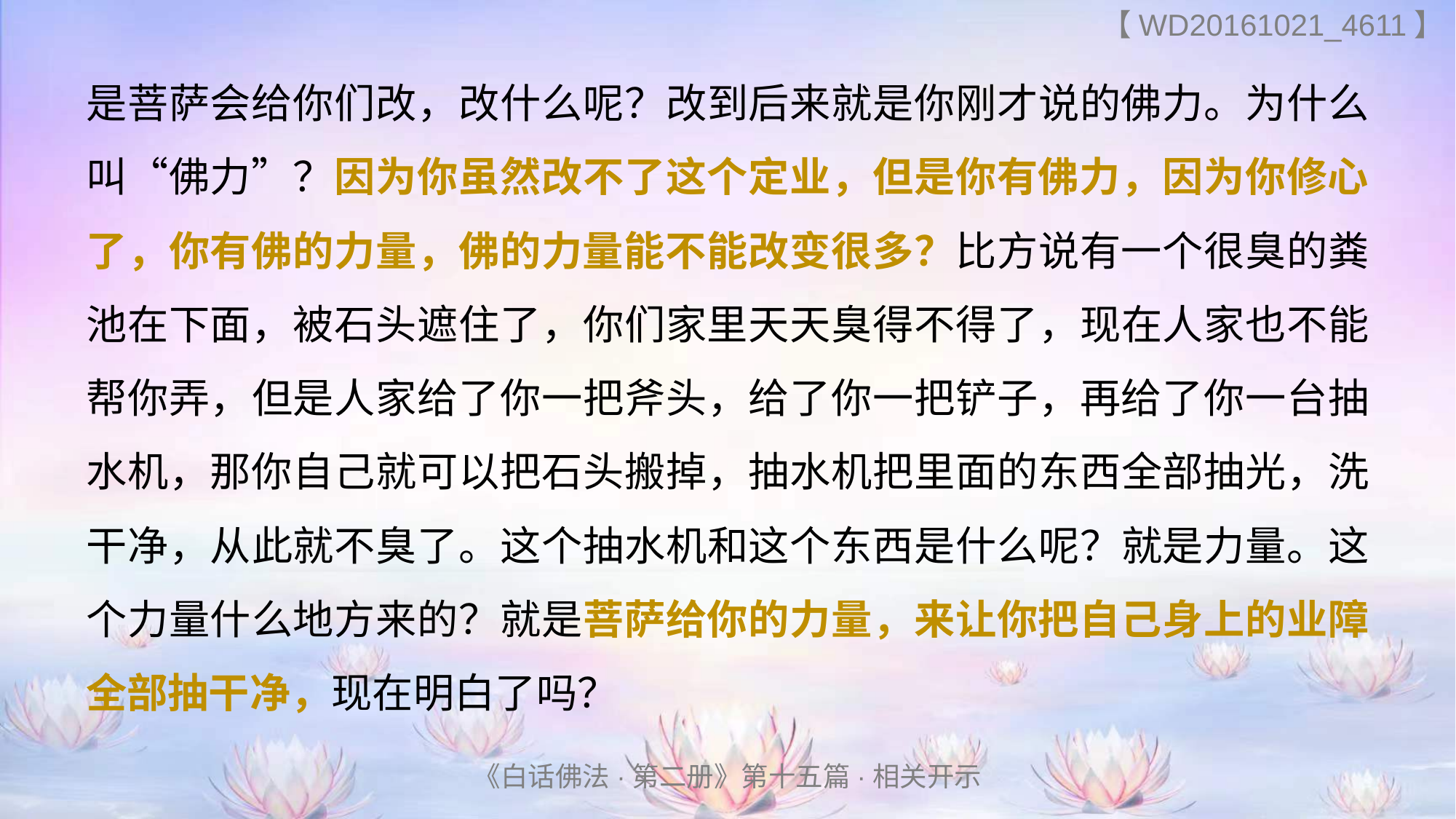

【WD20161021_4611】
是菩萨会给你们改，改什么呢？改到后来就是你刚才说的佛力。为什么叫“佛力”？因为你虽然改不了这个定业，但是你有佛力，因为你修心了，你有佛的力量，佛的力量能不能改变很多？比方说有一个很臭的粪池在下面，被石头遮住了，你们家里天天臭得不得了，现在人家也不能帮你弄，但是人家给了你一把斧头，给了你一把铲子，再给了你一台抽水机，那你自己就可以把石头搬掉，抽水机把里面的东西全部抽光，洗干净，从此就不臭了。这个抽水机和这个东西是什么呢？就是力量。这个力量什么地方来的？就是菩萨给你的力量，来让你把自己身上的业障全部抽干净，现在明白了吗？

《白话佛法·第二册》第十五篇·相关开示